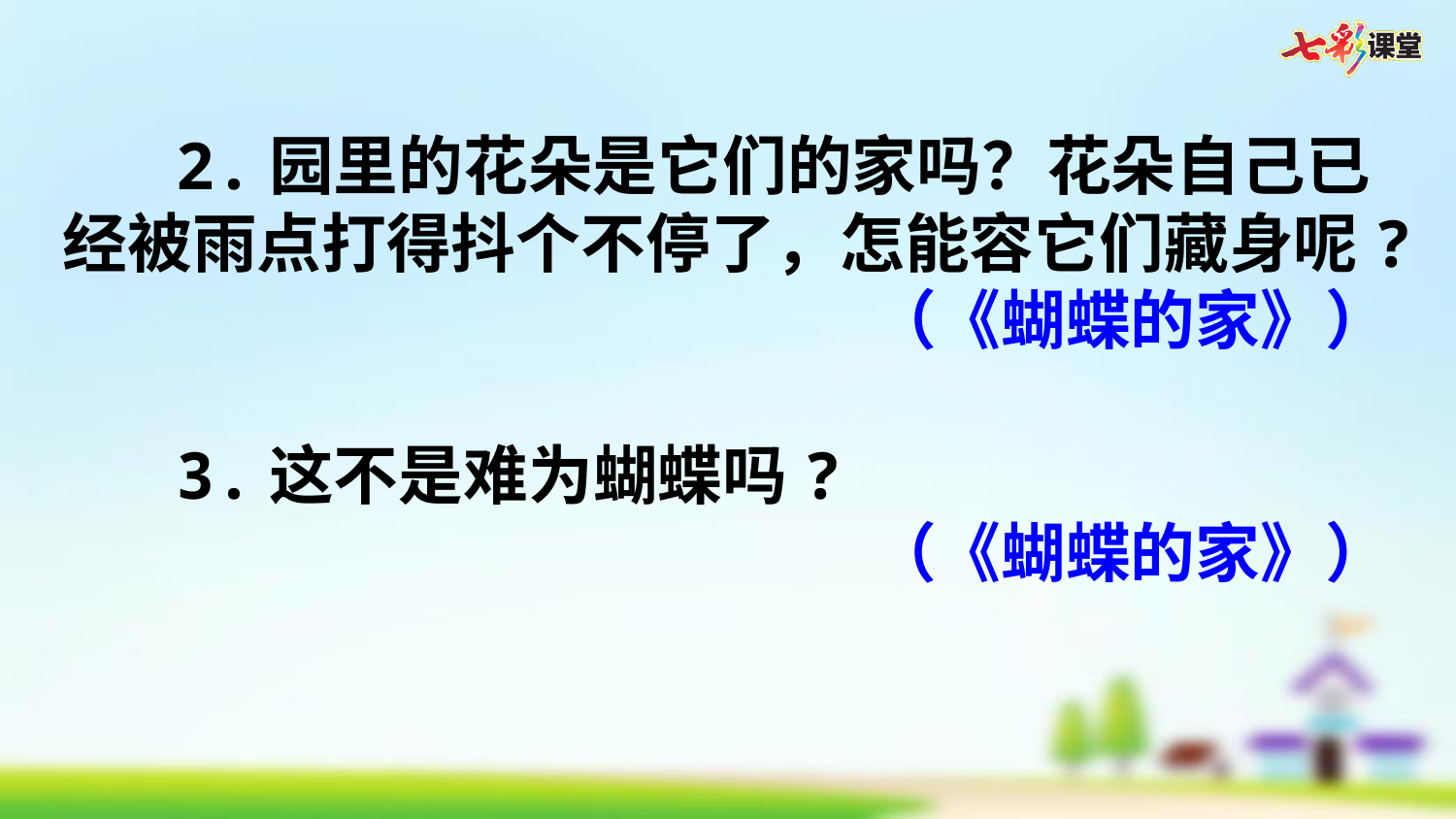

2.园里的花朵是它们的家吗？花朵自己已经被雨点打得抖个不停了，怎能容它们藏身呢?
 （《蝴蝶的家》）

3.这不是难为蝴蝶吗?
 （《蝴蝶的家》）